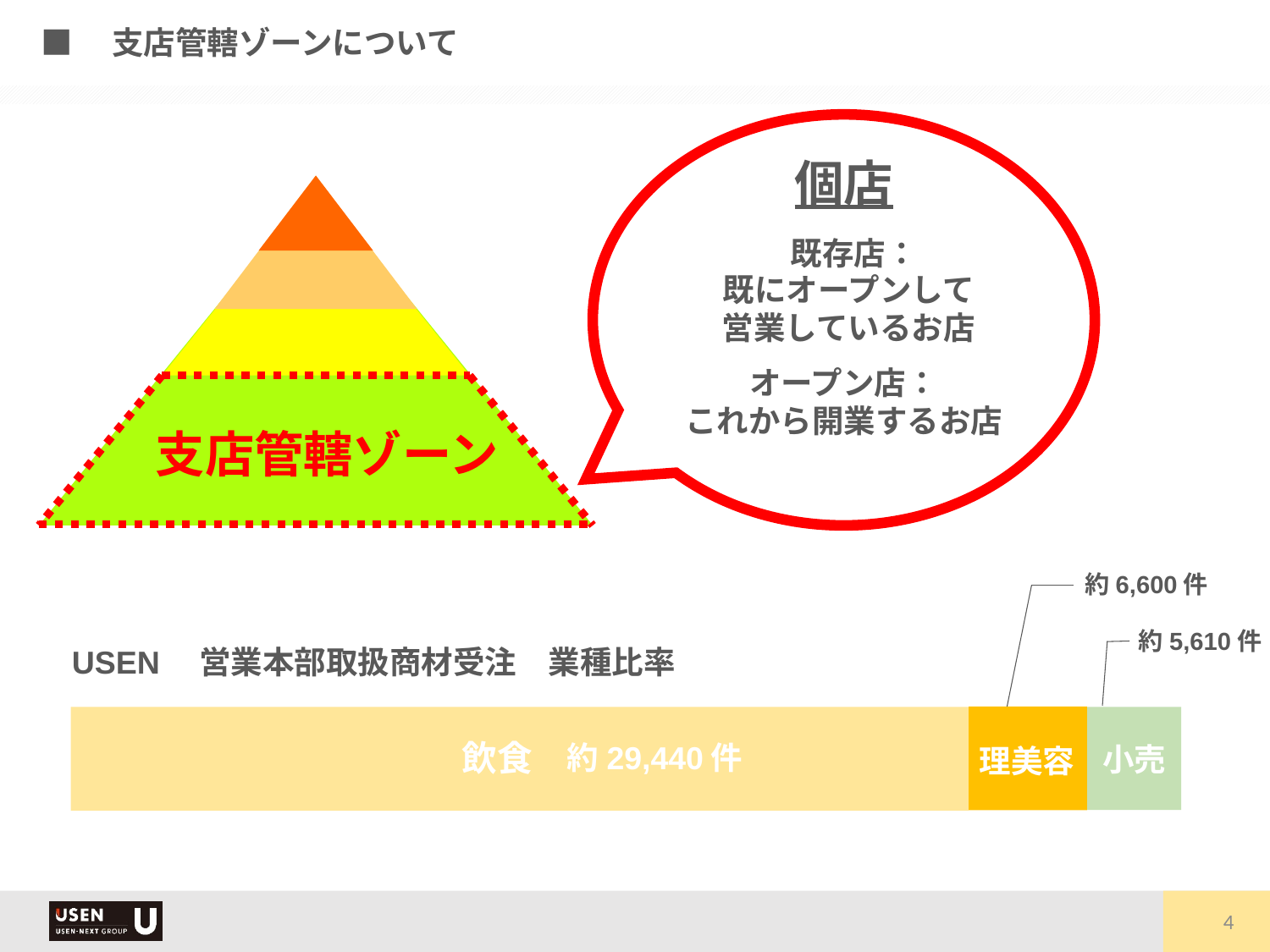

■　支店管轄ゾーンについて

個店

既存店：

既にオープンして
営業しているお店
オープン店：
これから開業するお店
支店管轄ゾーン
約6,600件
約5,610件
USEN　営業本部取扱商材受注　業種比率

飲食
約29,440件
小売
理美容
4